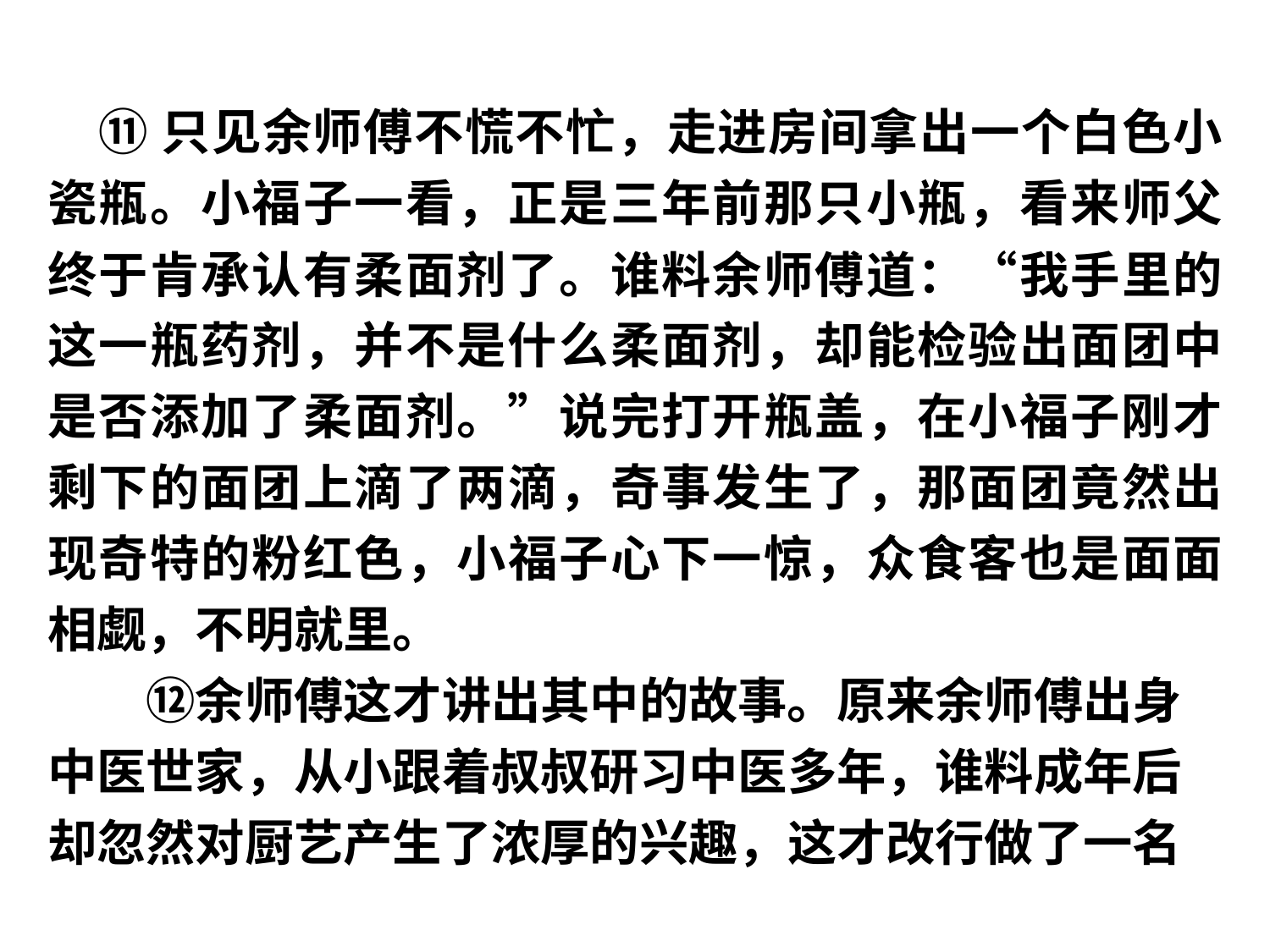

⑪只见余师傅不慌不忙，走进房间拿出一个白色小瓷瓶。小福子一看，正是三年前那只小瓶，看来师父终于肯承认有柔面剂了。谁料余师傅道：“我手里的这一瓶药剂，并不是什么柔面剂，却能检验出面团中是否添加了柔面剂。”说完打开瓶盖，在小福子刚才剩下的面团上滴了两滴，奇事发生了，那面团竟然出现奇特的粉红色，小福子心下一惊，众食客也是面面相觑，不明就里。
　　⑫余师傅这才讲出其中的故事。原来余师傅出身中医世家，从小跟着叔叔研习中医多年，谁料成年后却忽然对厨艺产生了浓厚的兴趣，这才改行做了一名